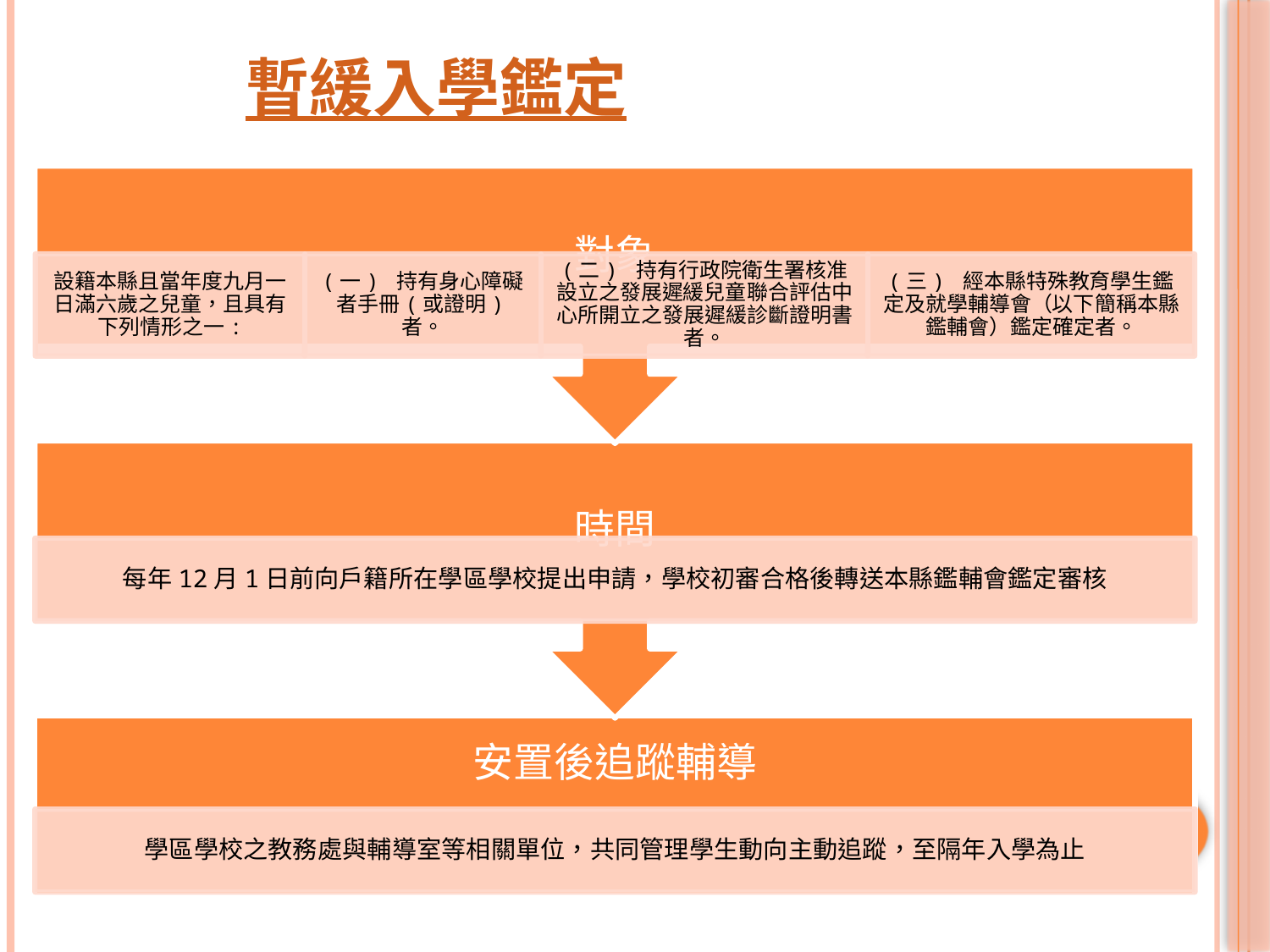

# 暫緩入學鑑定
安置後追蹤輔導
學區學校之教務處與輔導室等相關單位，共同管理學生動向主動追蹤，至隔年入學為止
時間
每年12月1日前向戶籍所在學區學校提出申請，學校初審合格後轉送本縣鑑輔會鑑定審核
對象
設籍本縣且當年度九月一日滿六歲之兒童，且具有下列情形之一:
(一) 持有身心障礙者手冊(或證明)者。
(二) 持有行政院衛生署核准設立之發展遲緩兒童聯合評估中心所開立之發展遲緩診斷證明書者。
(三) 經本縣特殊教育學生鑑定及就學輔導會（以下簡稱本縣鑑輔會）鑑定確定者。